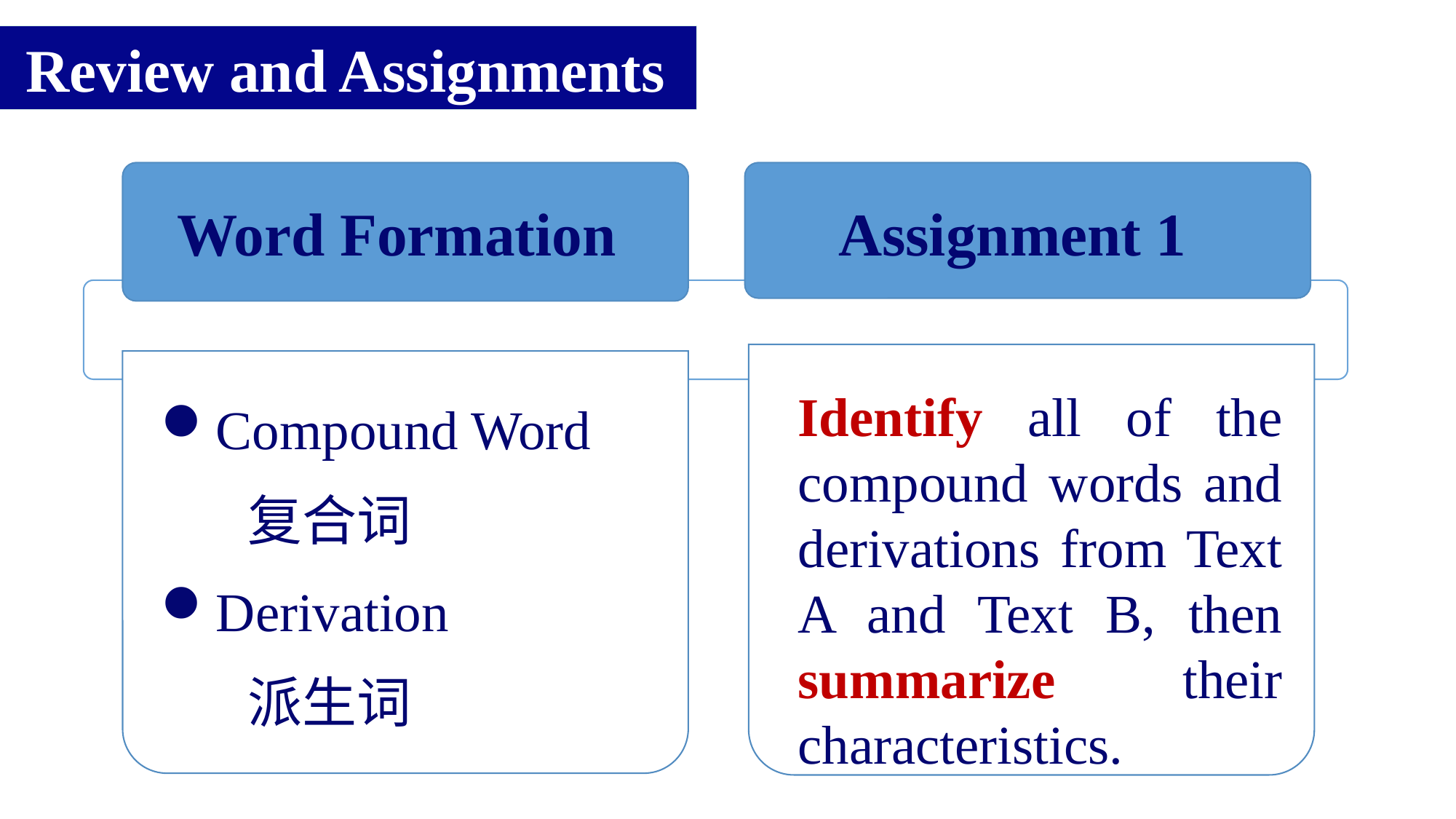

Review and Assignments

Word Formation
Assignment 1
Identify all of the compound words and derivations from Text A and Text B, then summarize their characteristics.
Compound Word
      复合词
Derivation
      派生词